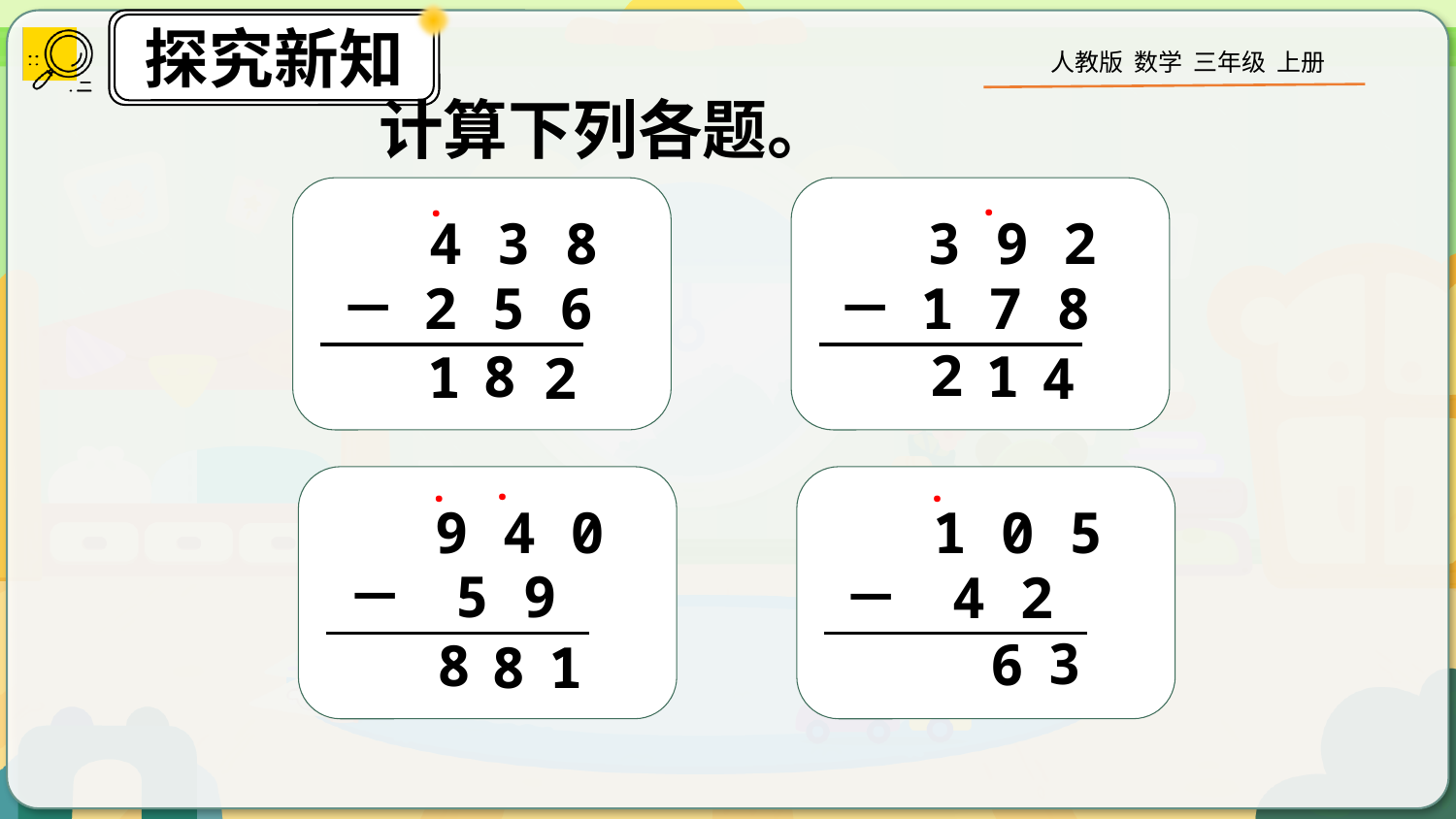

计算下列各题。

4 3 8
 － 2 5 6

3 9 2
 － 1 7 8
·
·
2
8
1
1
2
4
·

9 4 0
 －   5 9

1 0 5
 －   4 2
·
·
3
6
8
8
1